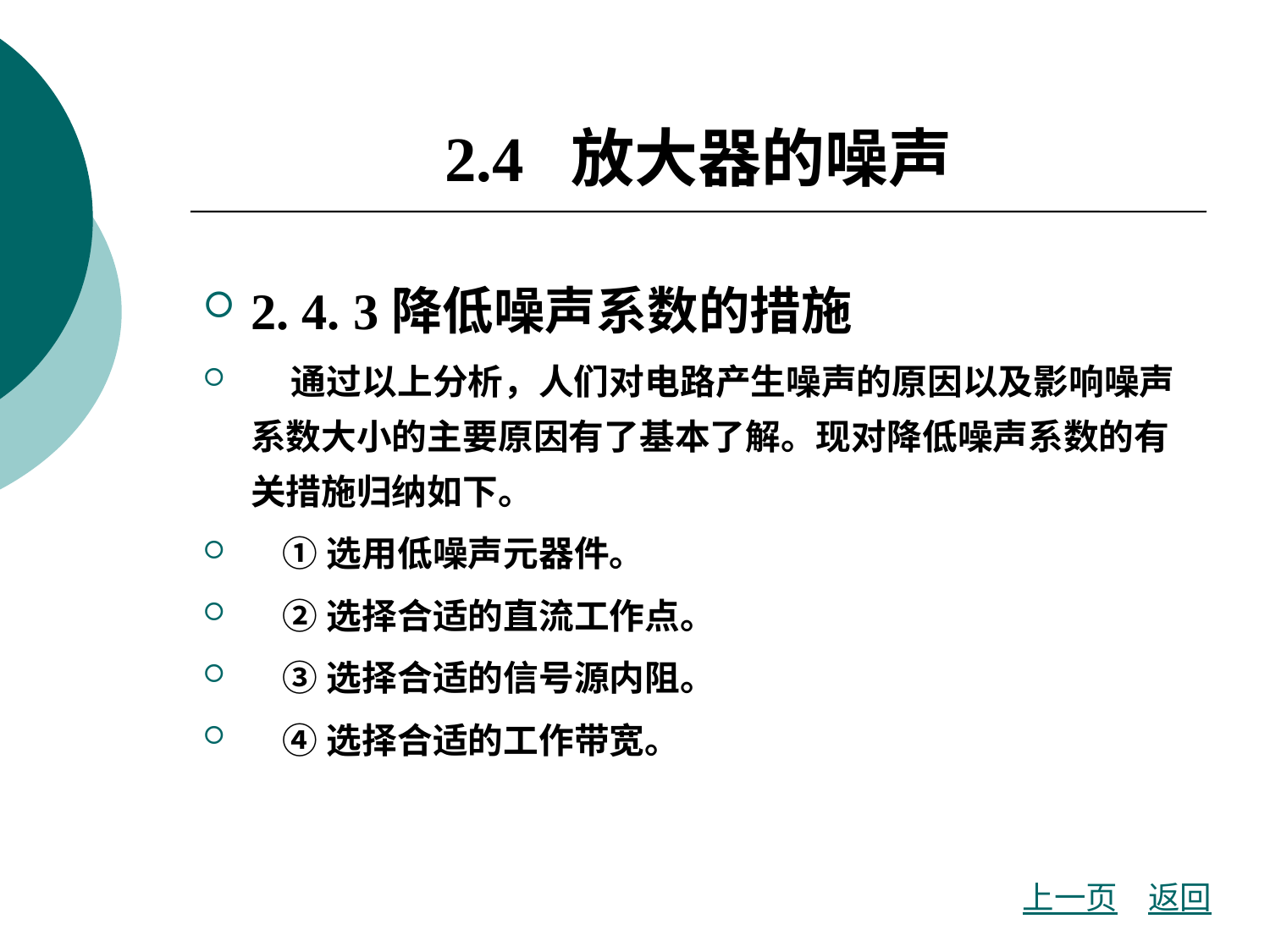

# 2.4  放大器的噪声
2. 4. 3降低噪声系数的措施
    通过以上分析，人们对电路产生噪声的原因以及影响噪声系数大小的主要原因有了基本了解。现对降低噪声系数的有关措施归纳如下。
    ①选用低噪声元器件。
    ②选择合适的直流工作点。
    ③选择合适的信号源内阻。
    ④选择合适的工作带宽。
上一页
返回